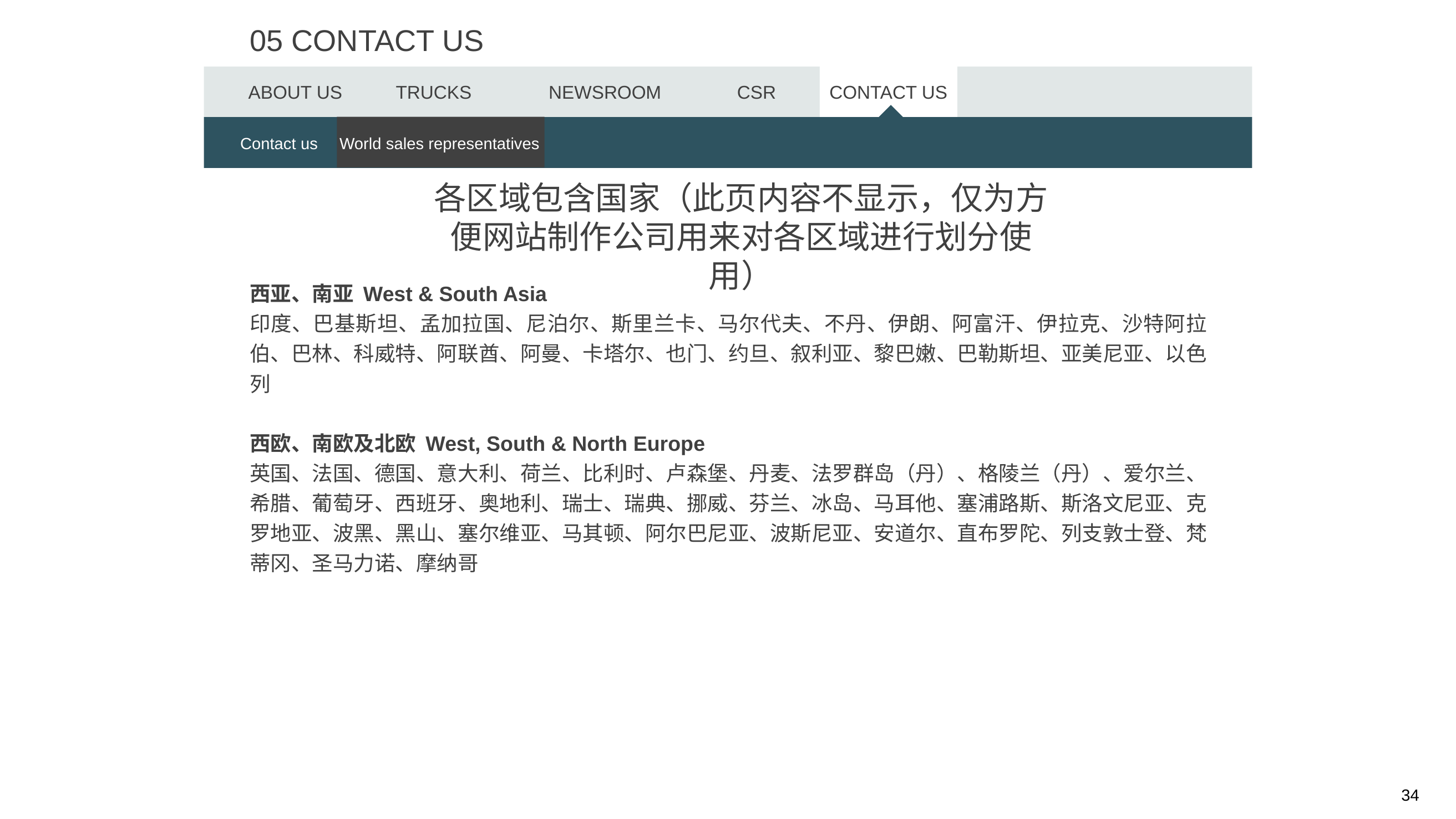

05 CONTACT US

ABOUT US
TRUCKS
NEWSROOM
CSR
CONTACT US

Contact us
World sales representatives
各区域包含国家（此页内容不显示，仅为方便网站制作公司用来对各区域进行划分使用）
西亚、南亚 West & South Asia
印度、巴基斯坦、孟加拉国、尼泊尔、斯里兰卡、马尔代夫、不丹、伊朗、阿富汗、伊拉克、沙特阿拉伯、巴林、科威特、阿联酋、阿曼、卡塔尔、也门、约旦、叙利亚、黎巴嫩、巴勒斯坦、亚美尼亚、以色列

西欧、南欧及北欧 West, South & North Europe
英国、法国、德国、意大利、荷兰、比利时、卢森堡、丹麦、法罗群岛（丹）、格陵兰（丹）、爱尔兰、希腊、葡萄牙、西班牙、奥地利、瑞士、瑞典、挪威、芬兰、冰岛、马耳他、塞浦路斯、斯洛文尼亚、克罗地亚、波黑、黑山、塞尔维亚、马其顿、阿尔巴尼亚、波斯尼亚、安道尔、直布罗陀、列支敦士登、梵蒂冈、圣马力诺、摩纳哥